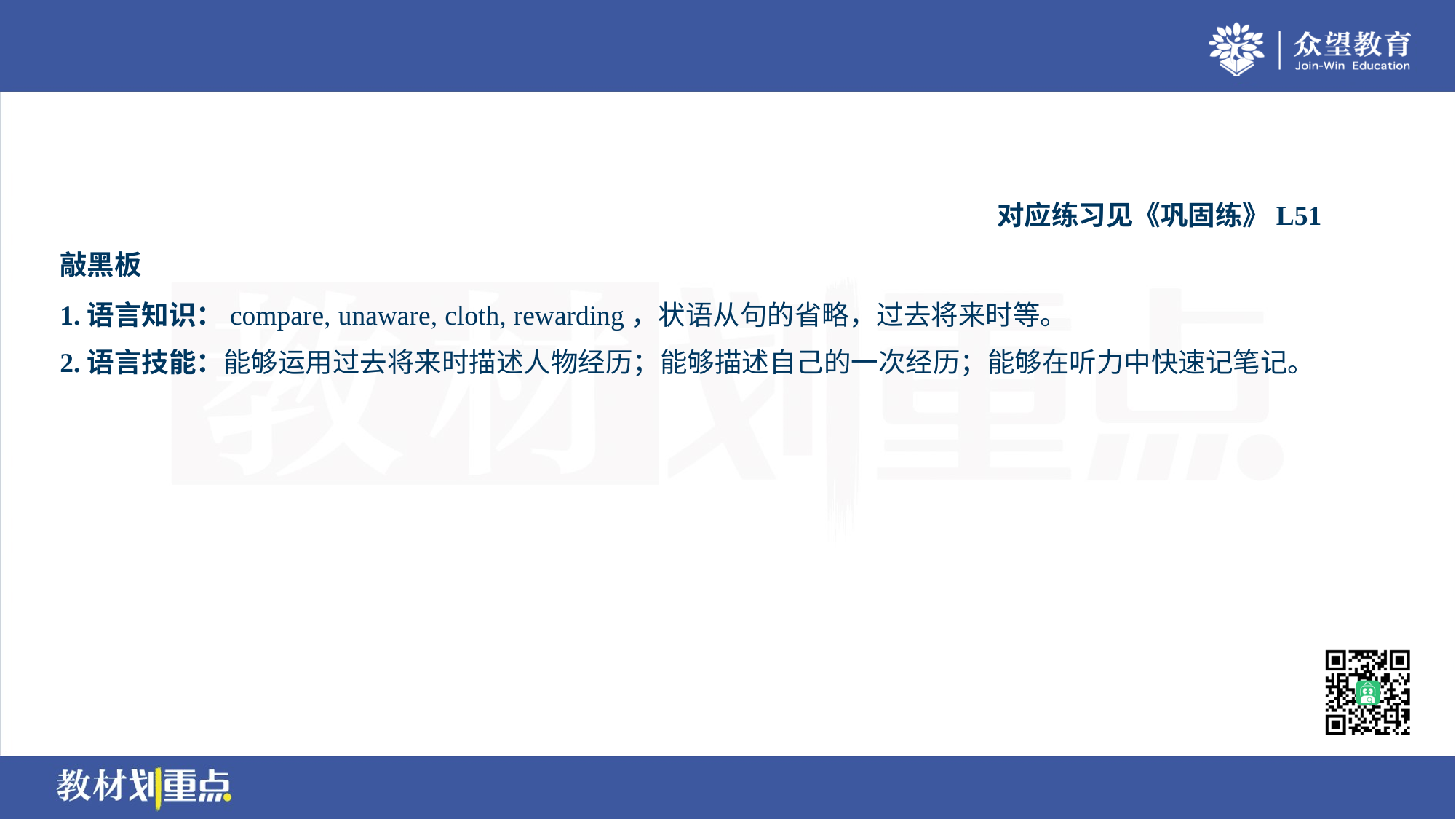

对应练习见《巩固练》L51
敲黑板
1.语言知识：compare, unaware, cloth, rewarding，状语从句的省略，过去将来时等。
2.语言技能：能够运用过去将来时描述人物经历；能够描述自己的一次经历；能够在听力中快速记笔记。